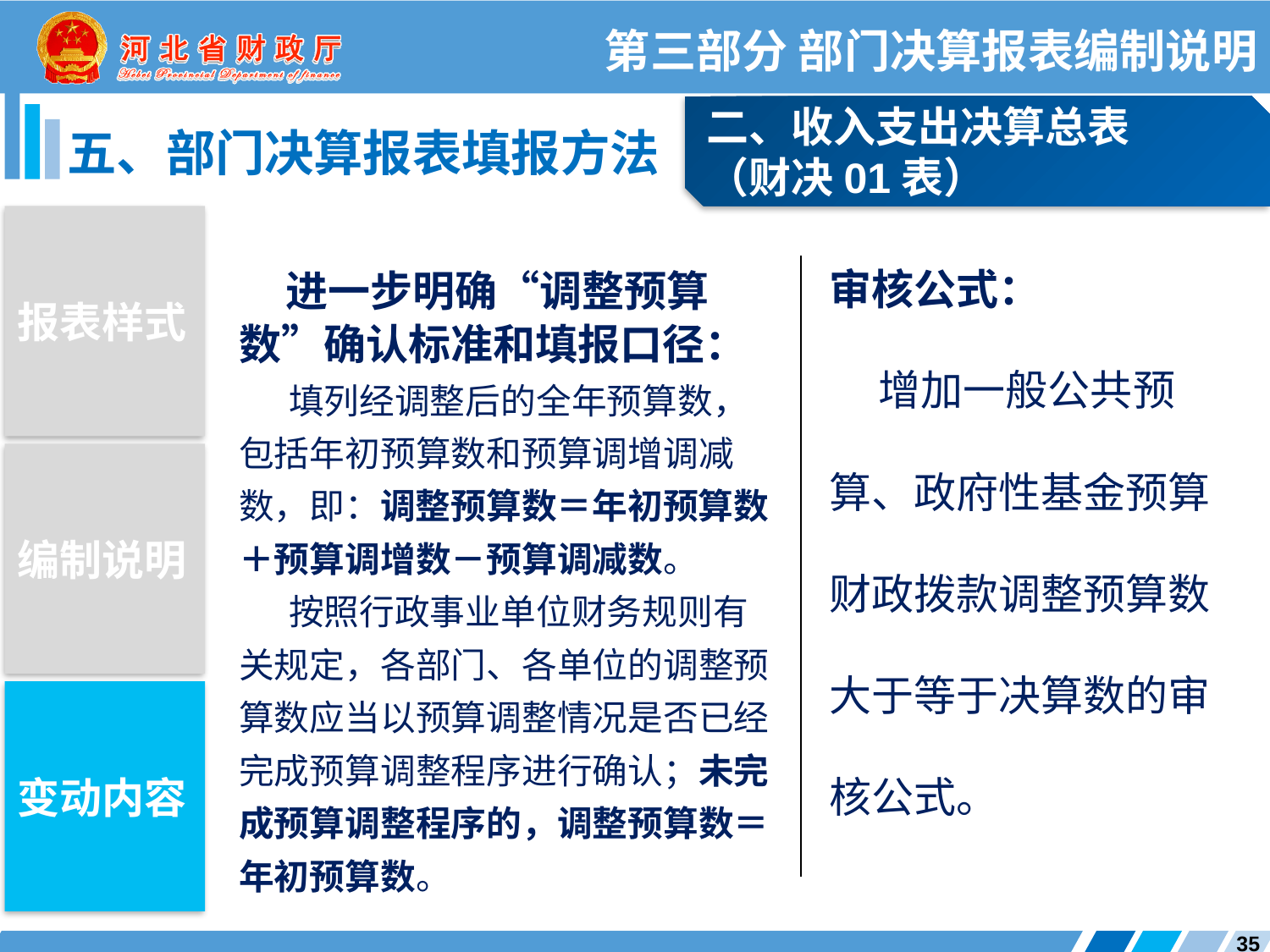

第三部分 部门决算报表编制说明
二、收入支出决算总表
（财决01表）
五、部门决算报表填报方法
报表样式
    进一步明确“调整预算数”确认标准和填报口径：
填列经调整后的全年预算数，包括年初预算数和预算调增调减数，即：调整预算数＝年初预算数＋预算调增数－预算调减数。
按照行政事业单位财务规则有关规定，各部门、各单位的调整预算数应当以预算调整情况是否已经完成预算调整程序进行确认；未完成预算调整程序的，调整预算数＝年初预算数。

审核公式：
增加一般公共预算、政府性基金预算财政拨款调整预算数大于等于决算数的审核公式。

编制说明
变动内容
35